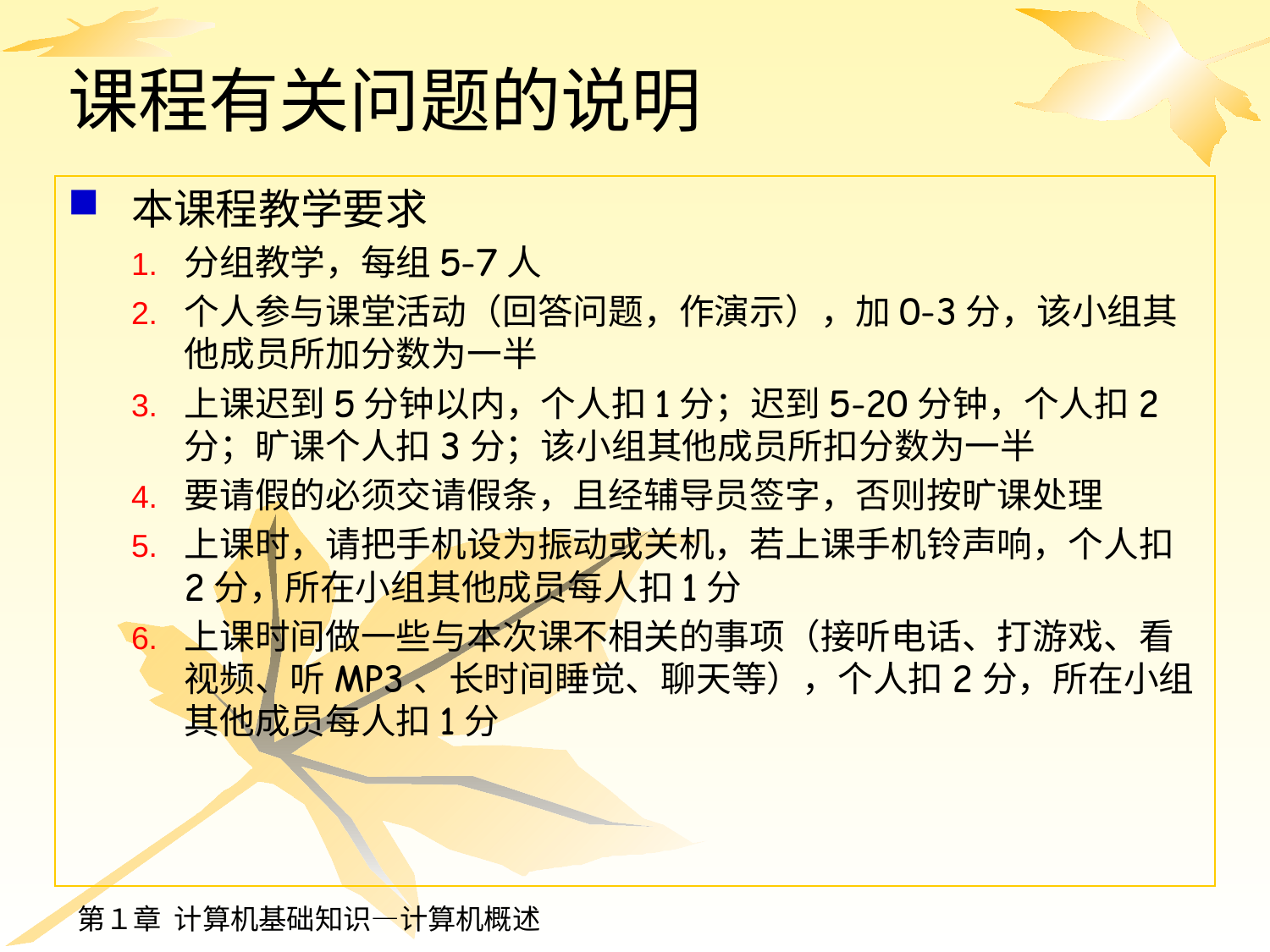

# 课程有关问题的说明
本课程教学要求
分组教学，每组5-7人
个人参与课堂活动（回答问题，作演示），加0-3分，该小组其他成员所加分数为一半
上课迟到5分钟以内，个人扣1分；迟到5-20分钟，个人扣2分；旷课个人扣3分；该小组其他成员所扣分数为一半
要请假的必须交请假条，且经辅导员签字，否则按旷课处理
上课时，请把手机设为振动或关机，若上课手机铃声响，个人扣2分，所在小组其他成员每人扣1分
上课时间做一些与本次课不相关的事项（接听电话、打游戏、看视频、听MP3、长时间睡觉、聊天等），个人扣2分，所在小组其他成员每人扣1分